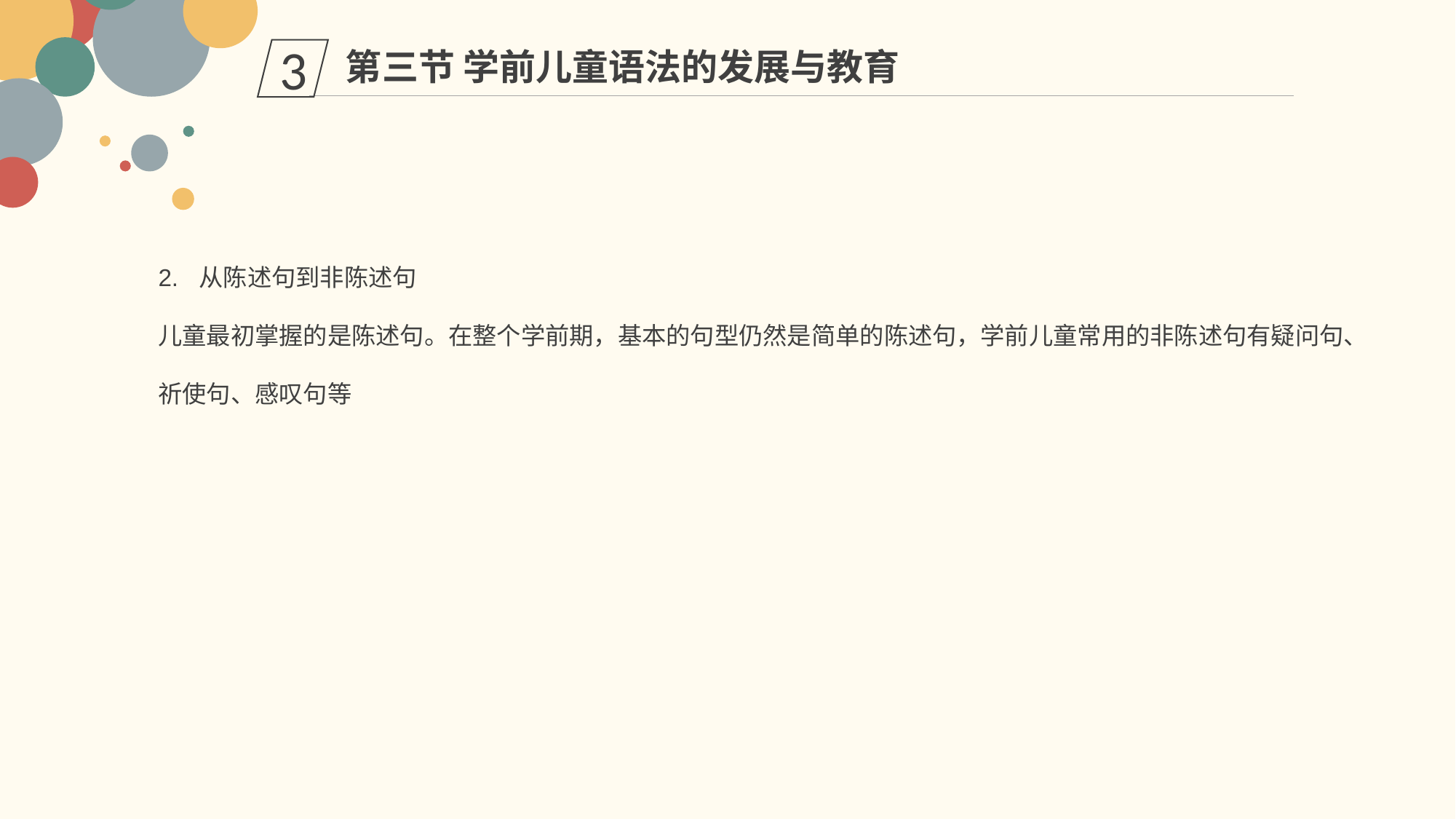

第三节 学前儿童语法的发展与教育
3
从陈述句到非陈述句
儿童最初掌握的是陈述句。在整个学前期，基本的句型仍然是简单的陈述句，学前儿童常用的非陈述句有疑问句、祈使句、感叹句等